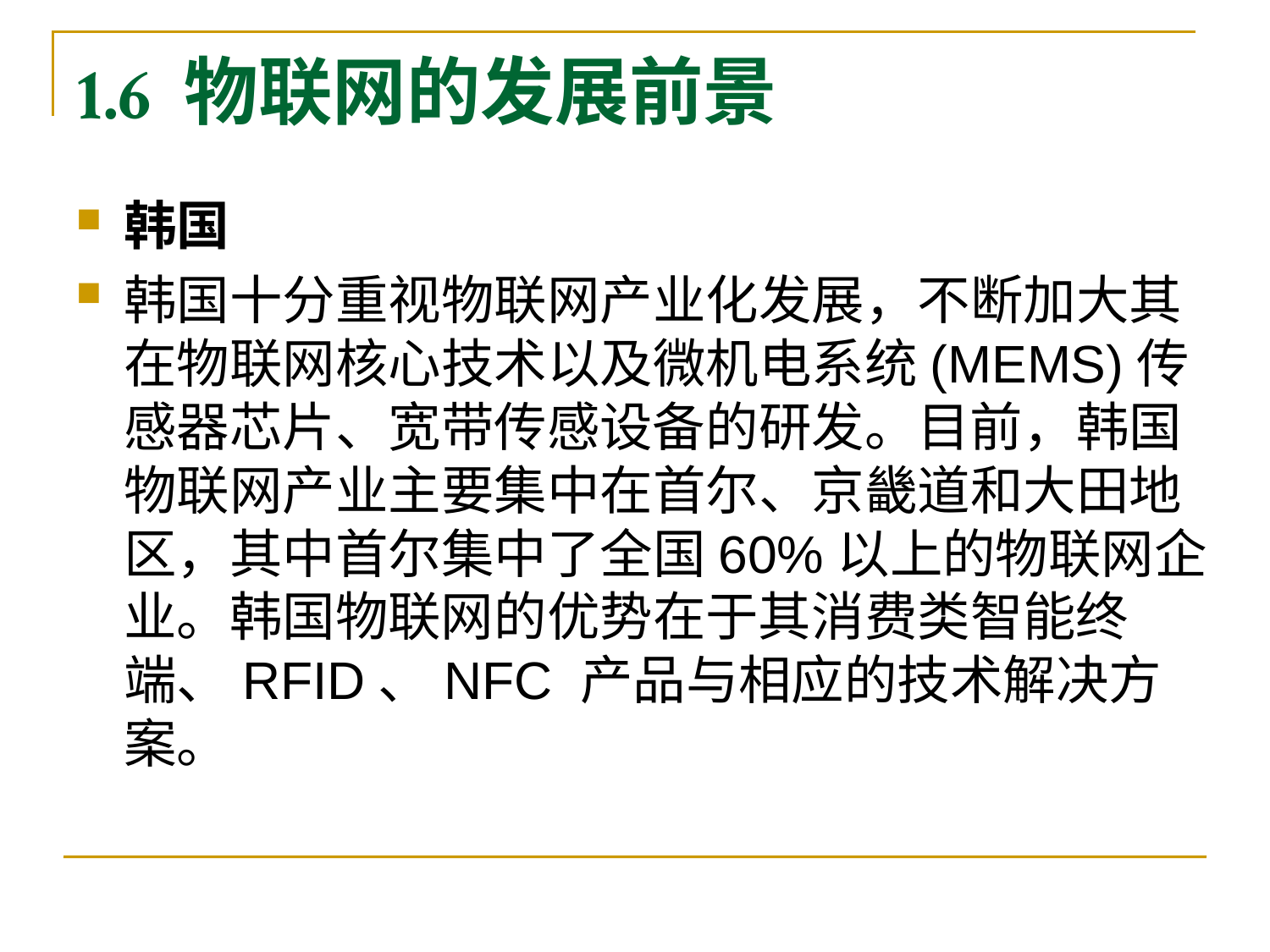

1.6 物联网的发展前景
韩国
韩国十分重视物联网产业化发展，不断加大其在物联网核心技术以及微机电系统(MEMS)传感器芯片、宽带传感设备的研发。目前，韩国物联网产业主要集中在首尔、京畿道和大田地区，其中首尔集中了全国60%以上的物联网企业。韩国物联网的优势在于其消费类智能终端、RFID、NFC 产品与相应的技术解决方案。